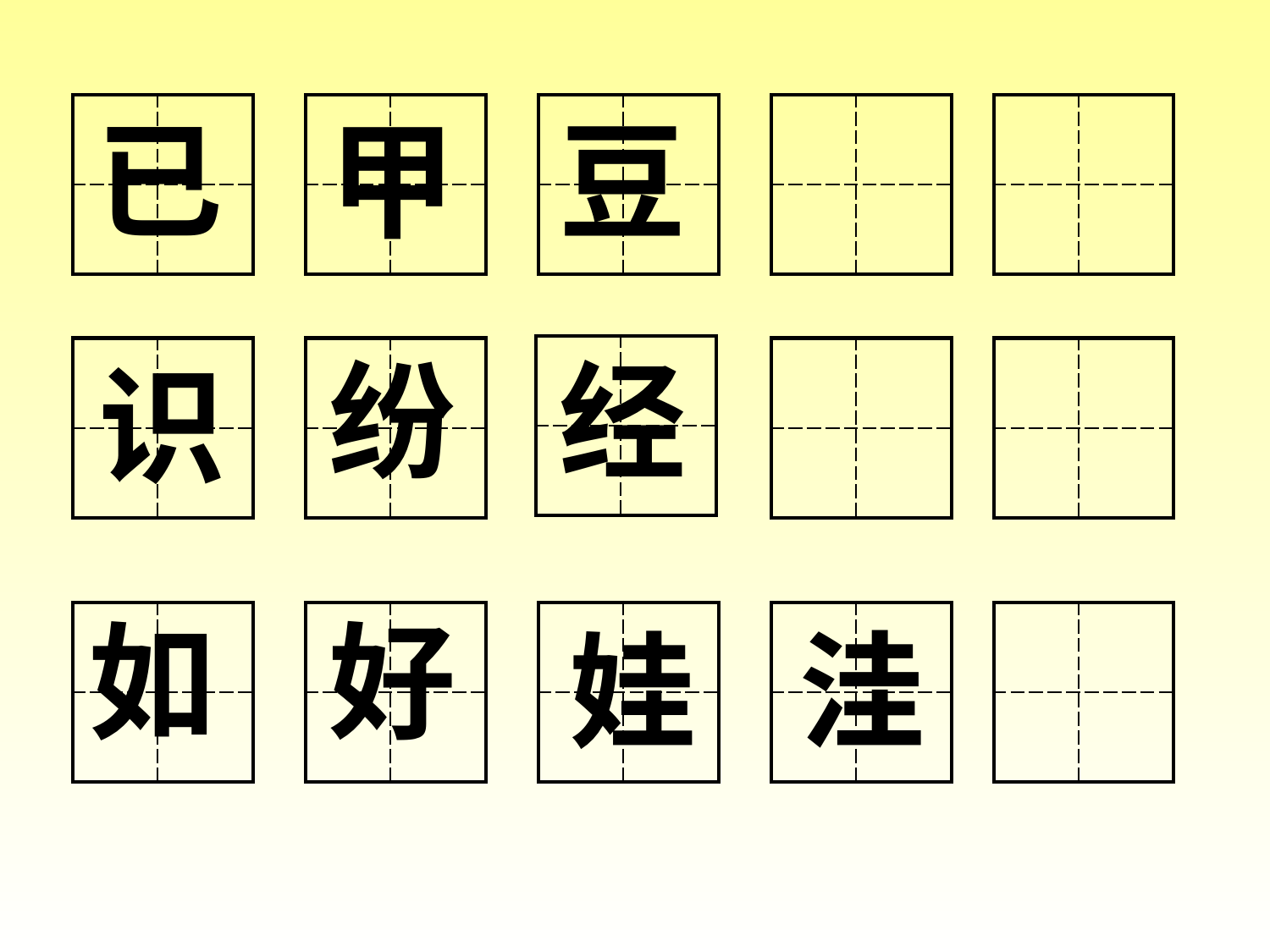

|  |  |
| --- | --- |
|  |  |
已
|  |  |
| --- | --- |
|  |  |
甲
|  |  |
| --- | --- |
|  |  |
|  |  |
| --- | --- |
|  |  |
|  |  |
| --- | --- |
|  |  |
豆
纷
|  |  |
| --- | --- |
|  |  |
经
|  |  |
| --- | --- |
|  |  |
|  |  |
| --- | --- |
|  |  |
|  |  |
| --- | --- |
|  |  |
|  |  |
| --- | --- |
|  |  |
识
如
好
|  |  |
| --- | --- |
|  |  |
|  |  |
| --- | --- |
|  |  |
|  |  |
| --- | --- |
|  |  |
|  |  |
| --- | --- |
|  |  |
|  |  |
| --- | --- |
|  |  |
娃
洼